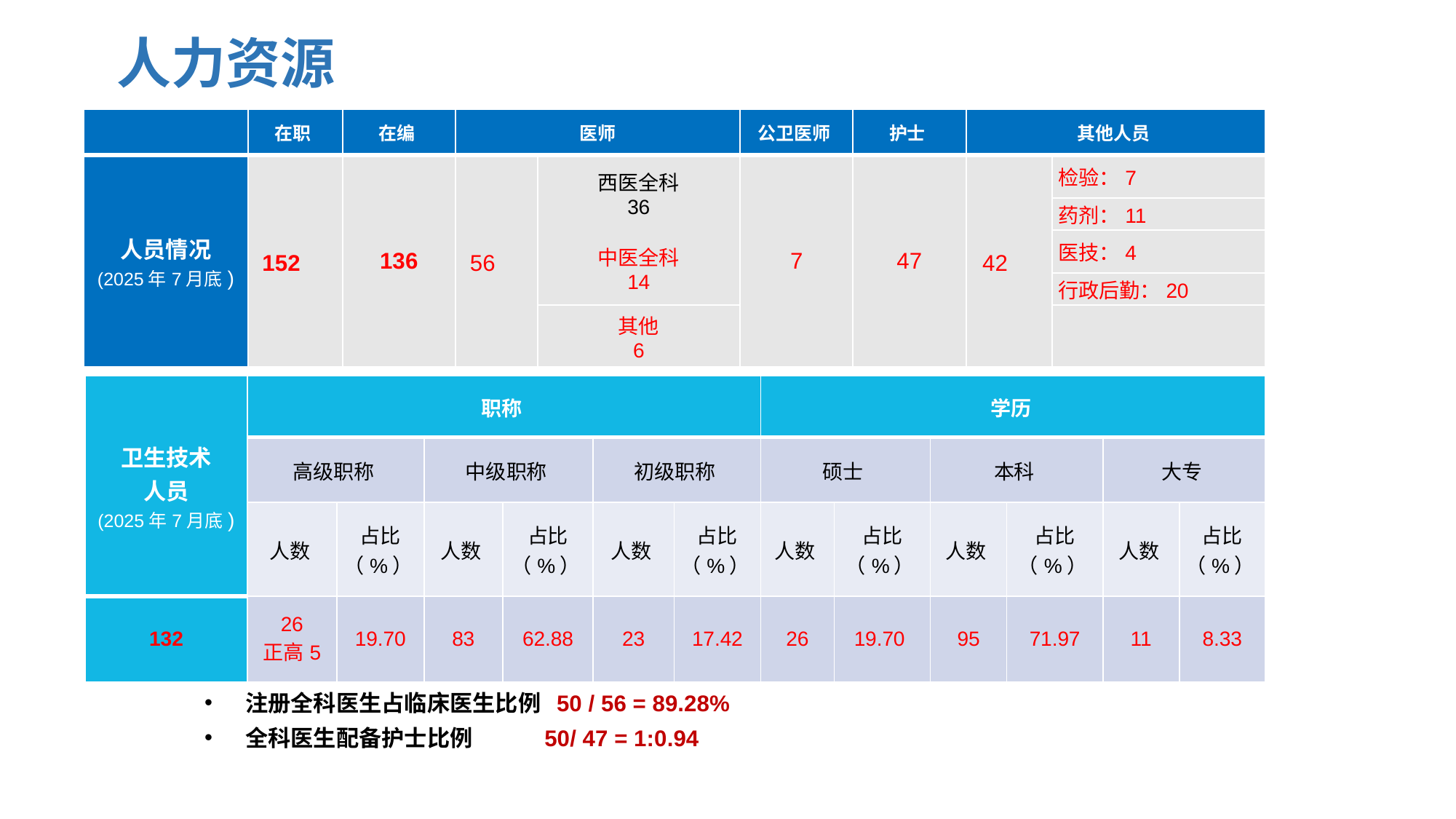

人力资源
|  | 在职 | 在编 | 医师 |  | 公卫医师 | 护士 | 其他人员 |  |
| --- | --- | --- | --- | --- | --- | --- | --- | --- |
| 人员情况 (2025年7月底) | 152 | 136 | 56 | 西医全科 36 | 7 | 47 | 42 | 检验：7 |
|  |  |  |  |  |  |  |  | 药剂：11 |
|  |  |  |  | 中医全科 14 |  |  |  |  |
|  |  |  |  |  |  |  |  | 医技：4 |
|  |  |  |  |  |  |  |  | 行政后勤：20 |
|  |  |  |  | 其他 6 |  |  |  |  |
|  |  |  |  |  |  |  |  |  |
| 卫生技术 人员 (2025年7月底) | 职称 |  |  |  |  |  | 学历 |  |  |  |  |  |
| --- | --- | --- | --- | --- | --- | --- | --- | --- | --- | --- | --- | --- |
|  | 高级职称 |  | 中级职称 |  | 初级职称 |  | 硕士 |  | 本科 |  | 大专 |  |
|  | 人数 | 占比（%） | 人数 | 占比（%） | 人数 | 占比（%） | 人数 | 占比（%） | 人数 | 占比（%） | 人数 | 占比（%） |
| 132 | 26 正高5 | 19.70 | 83 | 62.88 | 23 | 17.42 | 26 | 19.70 | 95 | 71.97 | 11 | 8.33 |
注册全科医生占临床医生比例  50 / 56 = 89.28%
全科医生配备护士比例             50/ 47 = 1:0.94